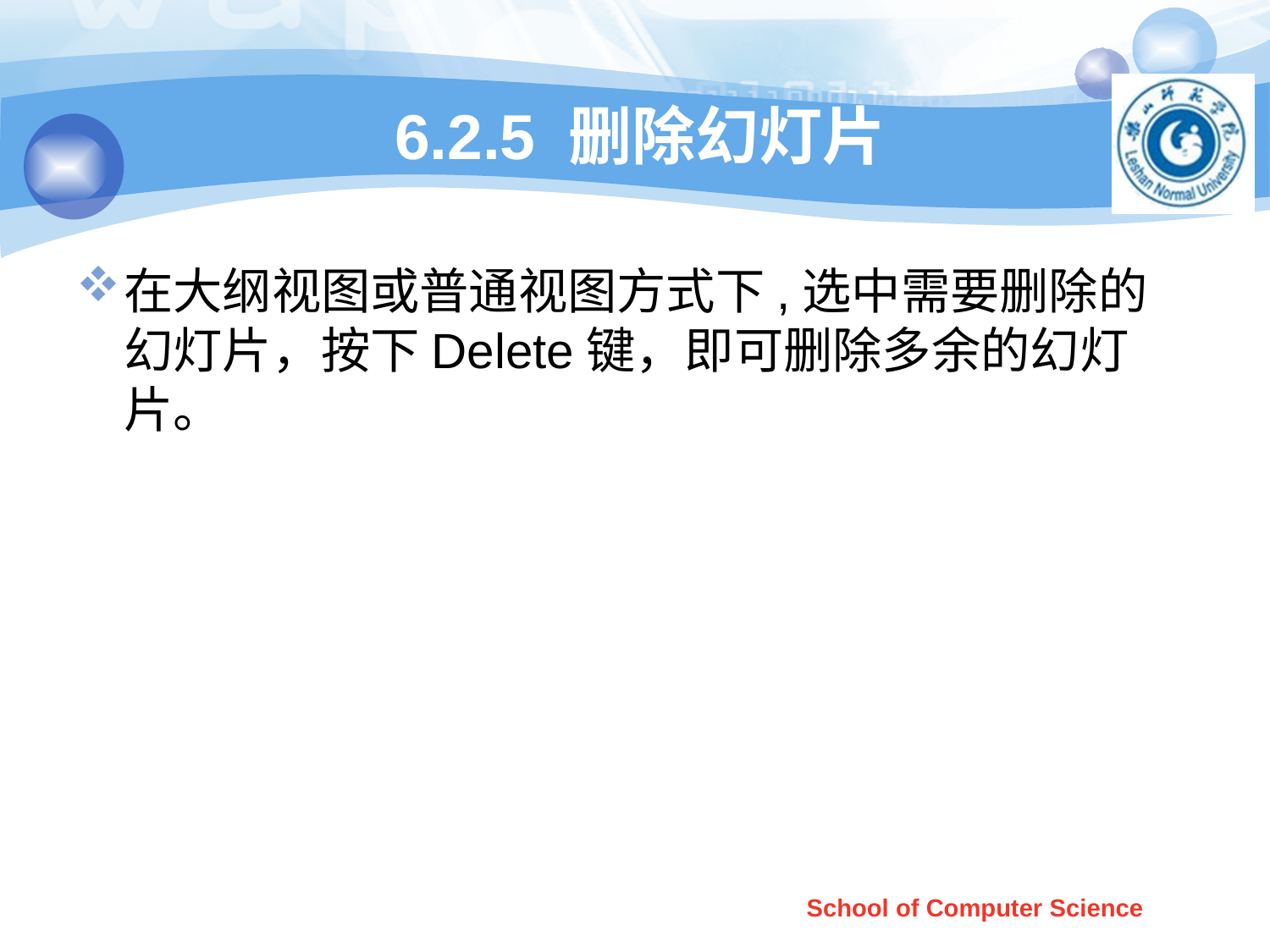

# 6.2.5 删除幻灯片
在大纲视图或普通视图方式下,选中需要删除的幻灯片，按下Delete键，即可删除多余的幻灯片。
School of Computer Science